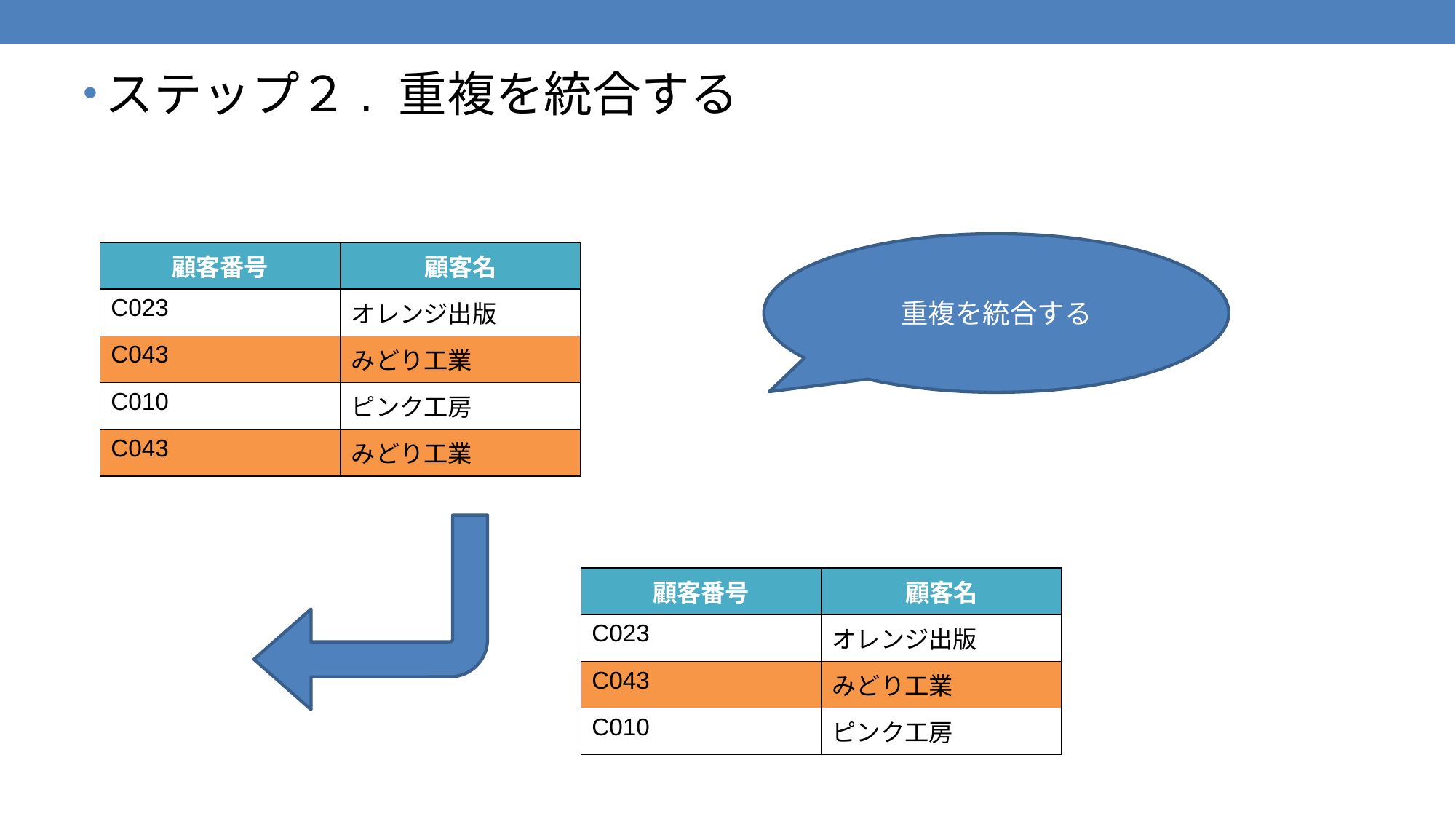

ステップ２. 重複を統合する
重複を統合する
| 顧客番号 | 顧客名 |
| --- | --- |
| C023 | オレンジ出版 |
| C043 | みどり工業 |
| C010 | ピンク工房 |
| C043 | みどり工業 |

| 顧客番号 | 顧客名 |
| --- | --- |
| C023 | オレンジ出版 |
| C043 | みどり工業 |
| C010 | ピンク工房 |